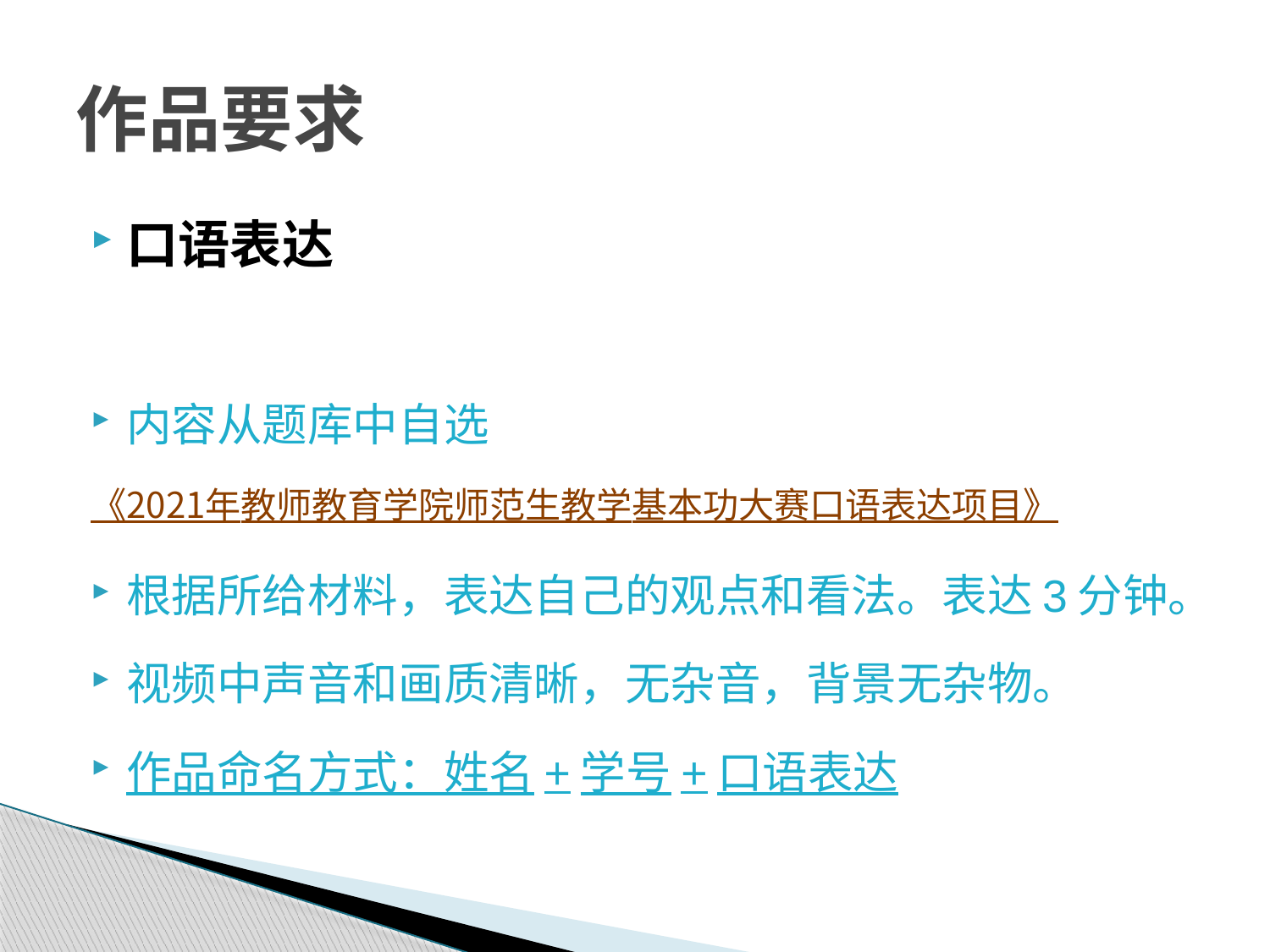

# 作品要求
口语表达

内容从题库中自选
《2021年教师教育学院师范生教学基本功大赛口语表达项目》
根据所给材料，表达自己的观点和看法。表达3分钟。
视频中声音和画质清晰，无杂音，背景无杂物。
作品命名方式：姓名+学号+口语表达